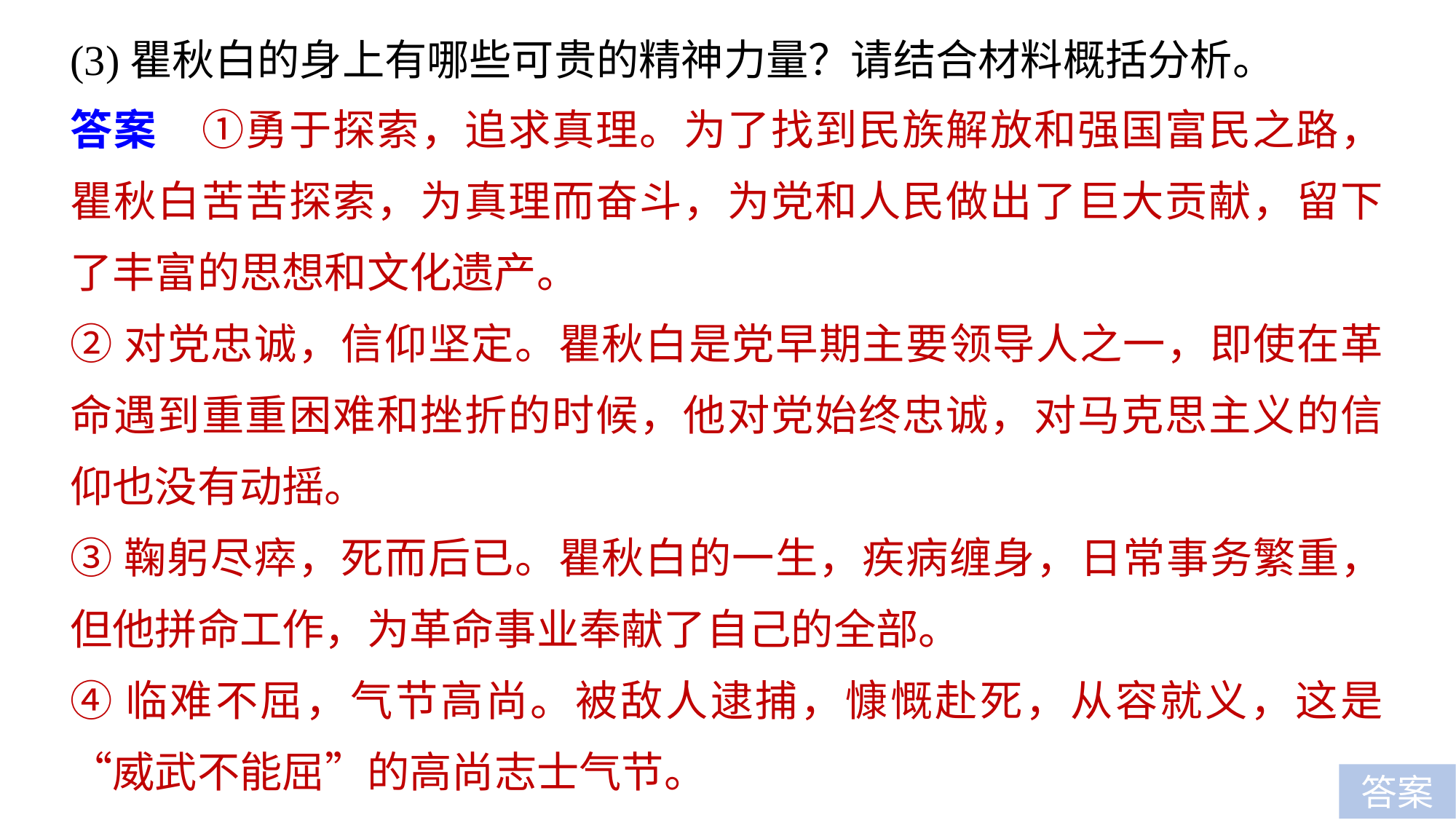

(3)瞿秋白的身上有哪些可贵的精神力量？请结合材料概括分析。
答案　①勇于探索，追求真理。为了找到民族解放和强国富民之路，瞿秋白苦苦探索，为真理而奋斗，为党和人民做出了巨大贡献，留下了丰富的思想和文化遗产。
②对党忠诚，信仰坚定。瞿秋白是党早期主要领导人之一，即使在革命遇到重重困难和挫折的时候，他对党始终忠诚，对马克思主义的信仰也没有动摇。
③鞠躬尽瘁，死而后已。瞿秋白的一生，疾病缠身，日常事务繁重，但他拼命工作，为革命事业奉献了自己的全部。
④临难不屈，气节高尚。被敌人逮捕，慷慨赴死，从容就义，这是“威武不能屈”的高尚志士气节。
答案